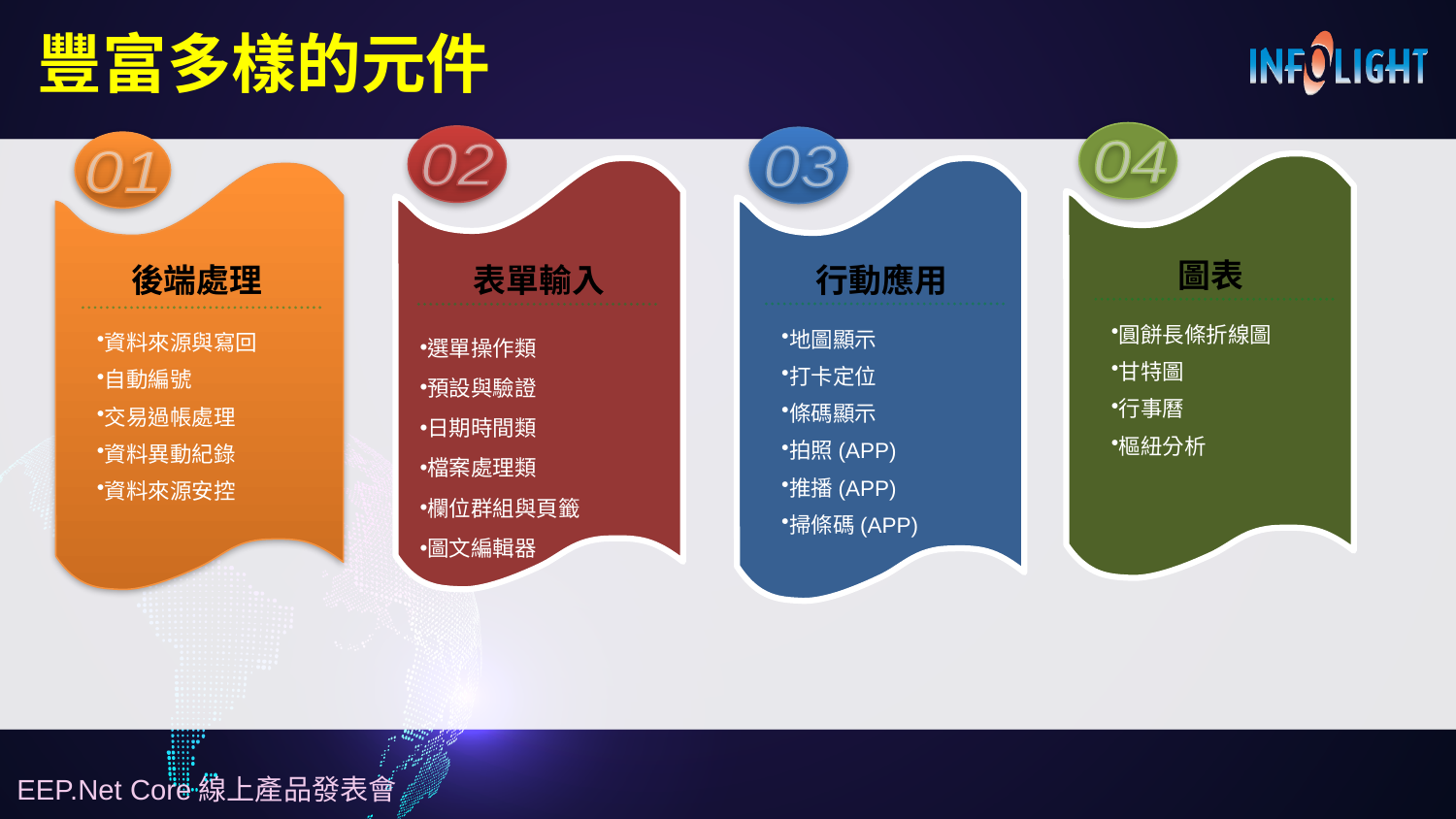

# 豐富多樣的元件

04

02

03

01

圖表
後端處理
表單輸入
行動應用

選單操作類
預設與驗證
日期時間類
檔案處理類
欄位群組與頁籤
圖文編輯器
圓餅長條折線圖
甘特圖
行事曆
樞紐分析
地圖顯示
打卡定位
條碼顯示
拍照(APP)
推播(APP)
掃條碼(APP)
資料來源與寫回
自動編號
交易過帳處理
資料異動紀錄
資料來源安控